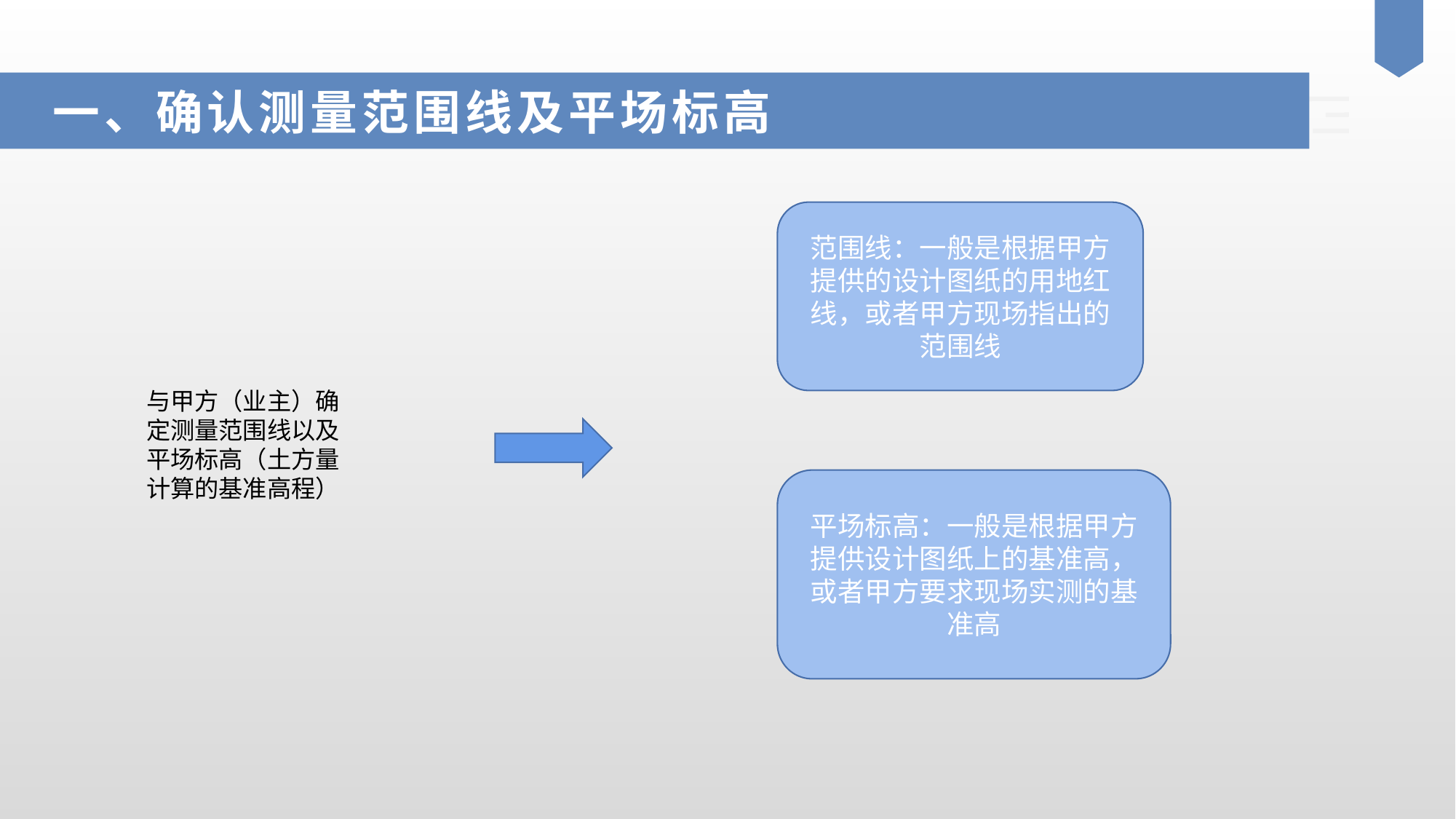

一、确认测量范围线及平场标高

范围线：一般是根据甲方提供的设计图纸的用地红线，或者甲方现场指出的范围线
与甲方（业主）确定测量范围线以及平场标高（土方量计算的基准高程）

平场标高：一般是根据甲方提供设计图纸上的基准高，或者甲方要求现场实测的基准高